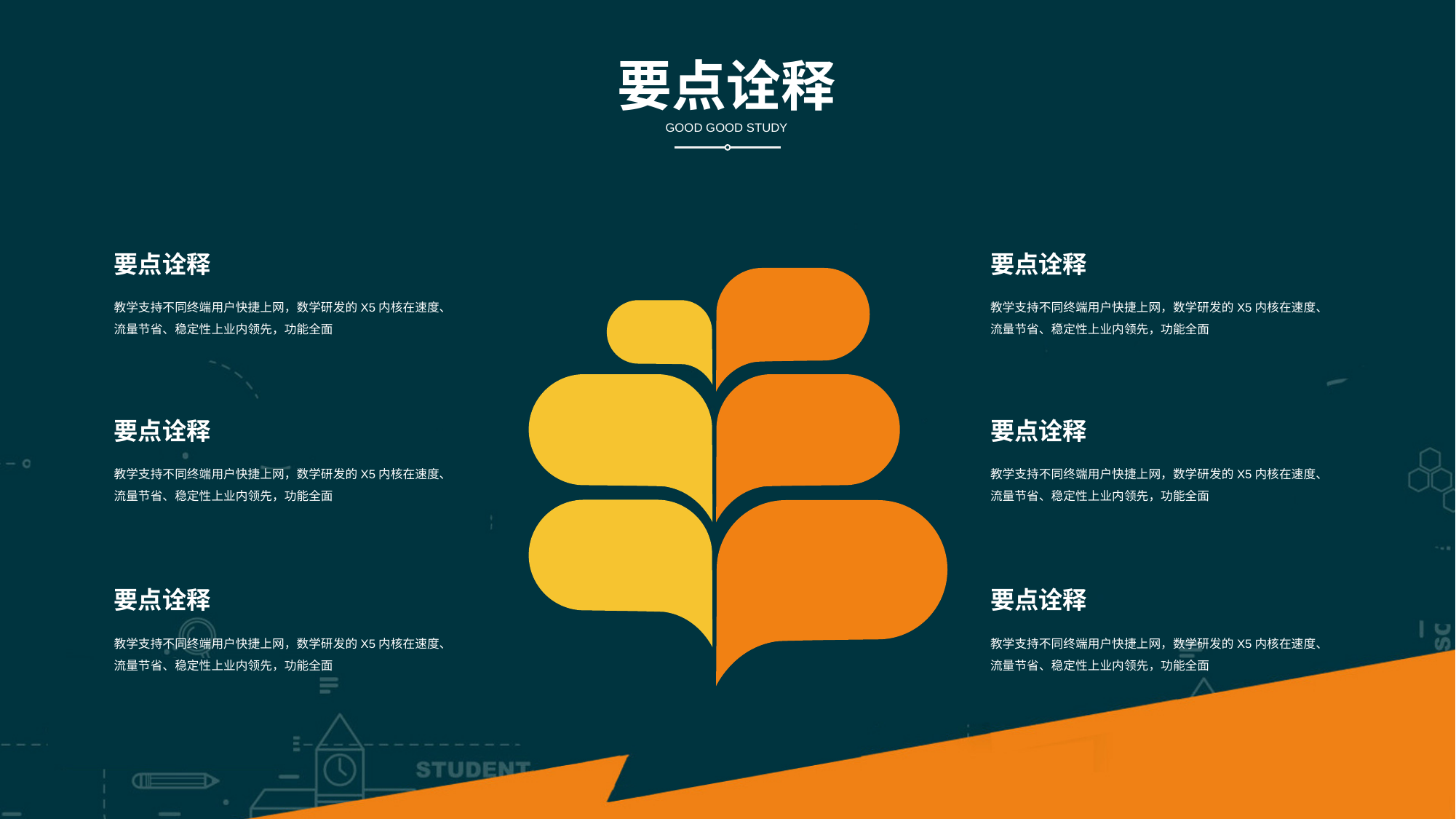

要点诠释
GOOD GOOD STUDY

要点诠释
要点诠释

教学支持不同终端用户快捷上网，数学研发的X5内核在速度、流量节省、稳定性上业内领先，功能全面
教学支持不同终端用户快捷上网，数学研发的X5内核在速度、流量节省、稳定性上业内领先，功能全面

要点诠释
要点诠释
教学支持不同终端用户快捷上网，数学研发的X5内核在速度、流量节省、稳定性上业内领先，功能全面
教学支持不同终端用户快捷上网，数学研发的X5内核在速度、流量节省、稳定性上业内领先，功能全面

要点诠释
要点诠释
教学支持不同终端用户快捷上网，数学研发的X5内核在速度、流量节省、稳定性上业内领先，功能全面
教学支持不同终端用户快捷上网，数学研发的X5内核在速度、流量节省、稳定性上业内领先，功能全面